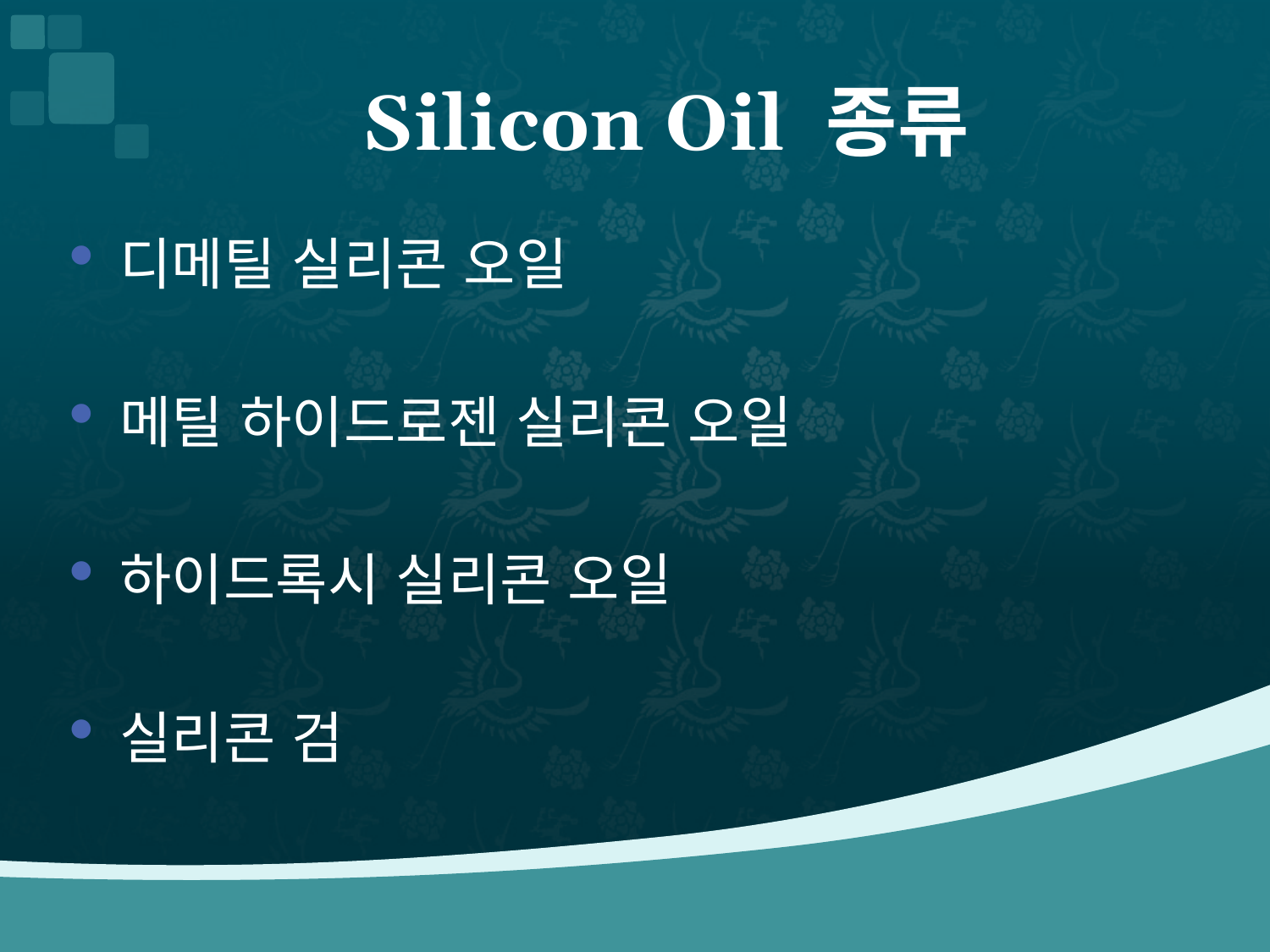

# Silicon Oil 종류
디메틸 실리콘 오일

메틸 하이드로젠 실리콘 오일

하이드록시 실리콘 오일

실리콘 검